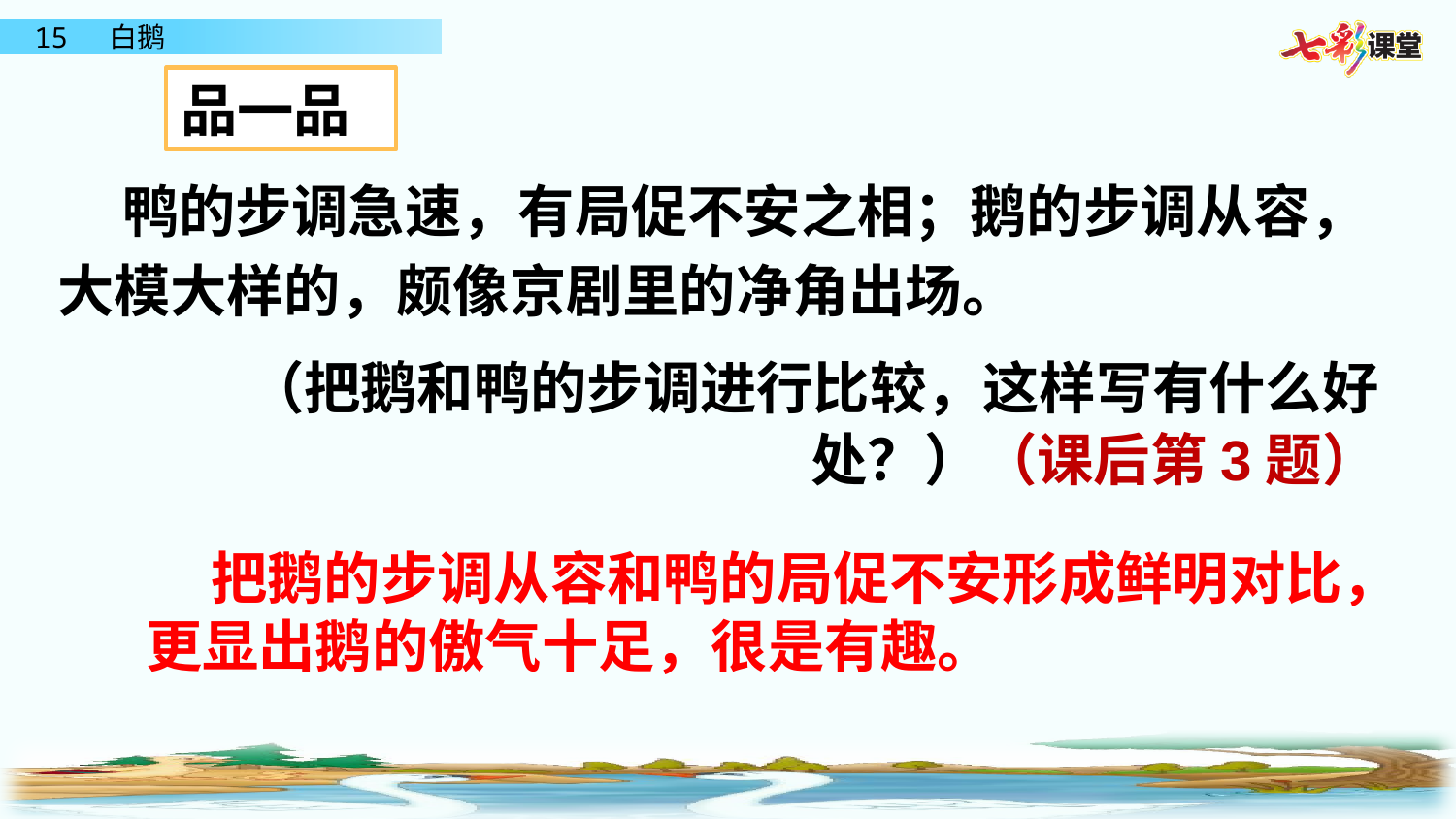

品一品
    鸭的步调急速，有局促不安之相；鹅的步调从容，大模大样的，颇像京剧里的净角出场。
（把鹅和鸭的步调进行比较，这样写有什么好处？）（课后第3题）
    把鹅的步调从容和鸭的局促不安形成鲜明对比，更显出鹅的傲气十足，很是有趣。